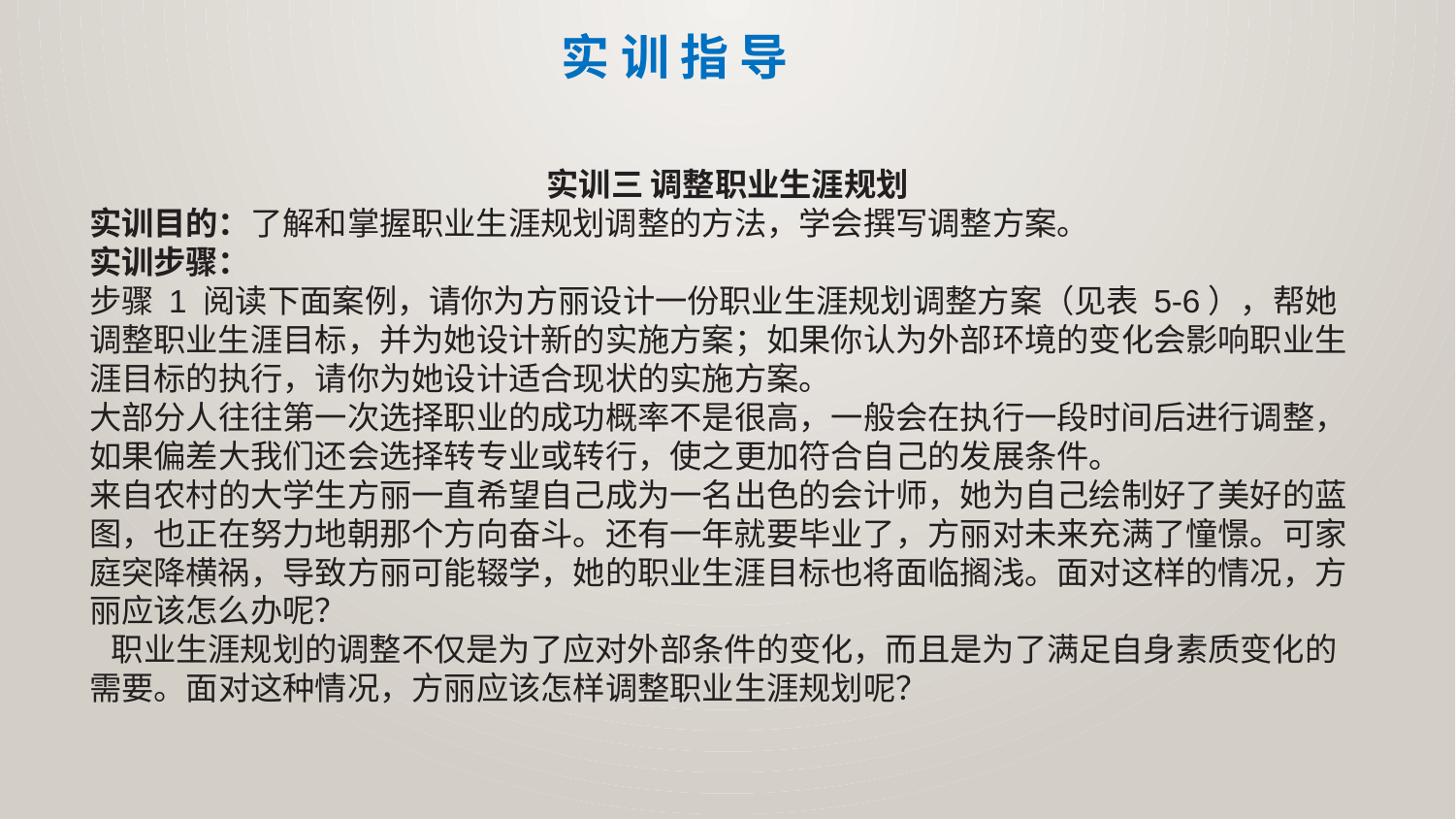

实 训 指 导
实训三 调整职业生涯规划
实训目的：了解和掌握职业生涯规划调整的方法，学会撰写调整方案。
实训步骤：
步骤 1 阅读下面案例，请你为方丽设计一份职业生涯规划调整方案（见表 5-6），帮她调整职业生涯目标，并为她设计新的实施方案；如果你认为外部环境的变化会影响职业生涯目标的执行，请你为她设计适合现状的实施方案。
大部分人往往第一次选择职业的成功概率不是很高，一般会在执行一段时间后进行调整，如果偏差大我们还会选择转专业或转行，使之更加符合自己的发展条件。
来自农村的大学生方丽一直希望自己成为一名出色的会计师，她为自己绘制好了美好的蓝
图，也正在努力地朝那个方向奋斗。还有一年就要毕业了，方丽对未来充满了憧憬。可家庭突降横祸，导致方丽可能辍学，她的职业生涯目标也将面临搁浅。面对这样的情况，方丽应该怎么办呢？
  职业生涯规划的调整不仅是为了应对外部条件的变化，而且是为了满足自身素质变化的需要。面对这种情况，方丽应该怎样调整职业生涯规划呢？
98